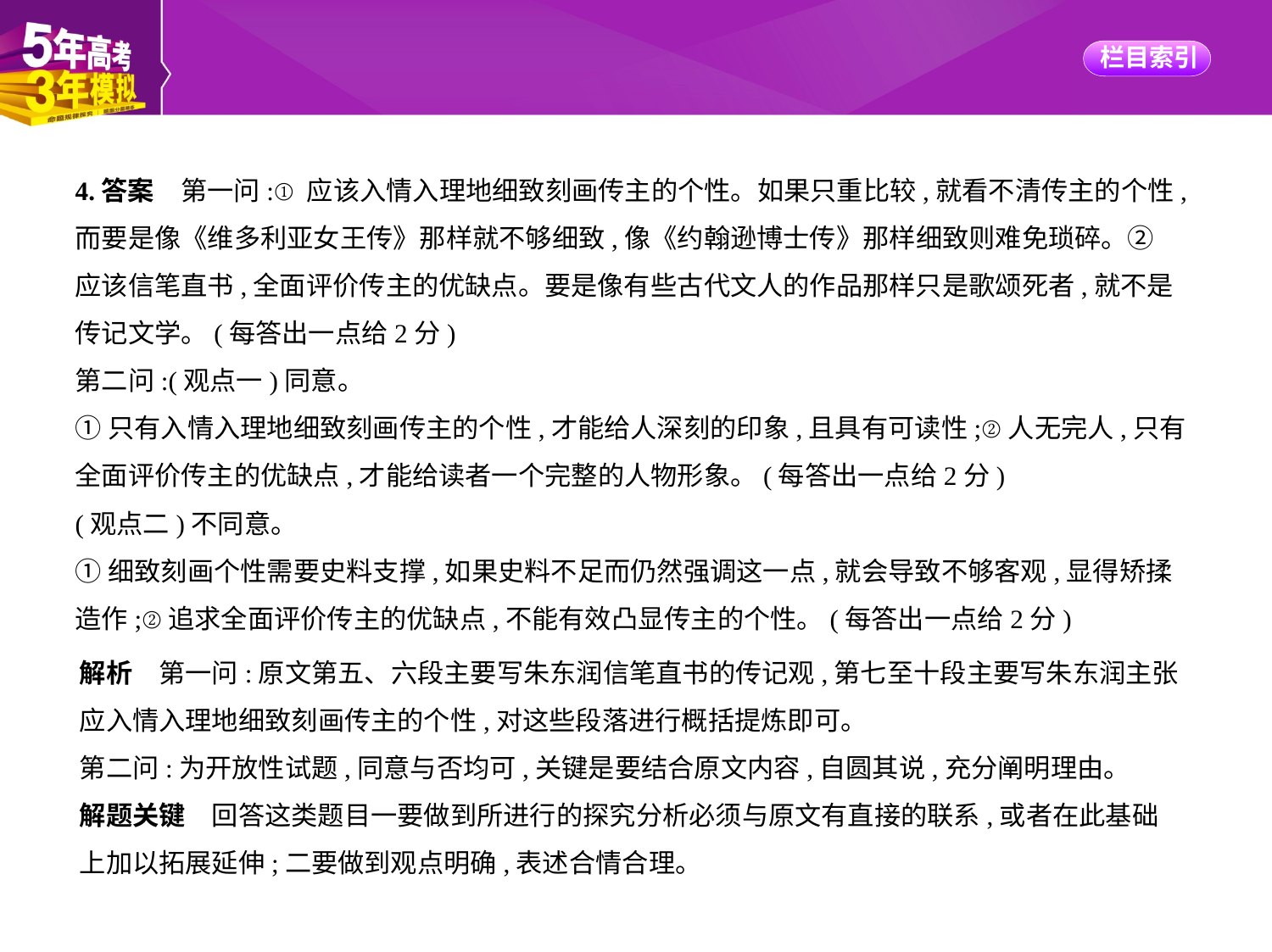

4.答案　第一问:①应该入情入理地细致刻画传主的个性。如果只重比较,就看不清传主的个性,
而要是像《维多利亚女王传》那样就不够细致,像《约翰逊博士传》那样细致则难免琐碎。②
应该信笔直书,全面评价传主的优缺点。要是像有些古代文人的作品那样只是歌颂死者,就不是
传记文学。(每答出一点给2分)
第二问:(观点一)同意。
①只有入情入理地细致刻画传主的个性,才能给人深刻的印象,且具有可读性;②人无完人,只有
全面评价传主的优缺点,才能给读者一个完整的人物形象。(每答出一点给2分)
(观点二)不同意。
①细致刻画个性需要史料支撑,如果史料不足而仍然强调这一点,就会导致不够客观,显得矫揉
造作;②追求全面评价传主的优缺点,不能有效凸显传主的个性。(每答出一点给2分)
解析　第一问:原文第五、六段主要写朱东润信笔直书的传记观,第七至十段主要写朱东润主张
应入情入理地细致刻画传主的个性,对这些段落进行概括提炼即可。
第二问:为开放性试题,同意与否均可,关键是要结合原文内容,自圆其说,充分阐明理由。
解题关键　回答这类题目一要做到所进行的探究分析必须与原文有直接的联系,或者在此基础
上加以拓展延伸;二要做到观点明确,表述合情合理。